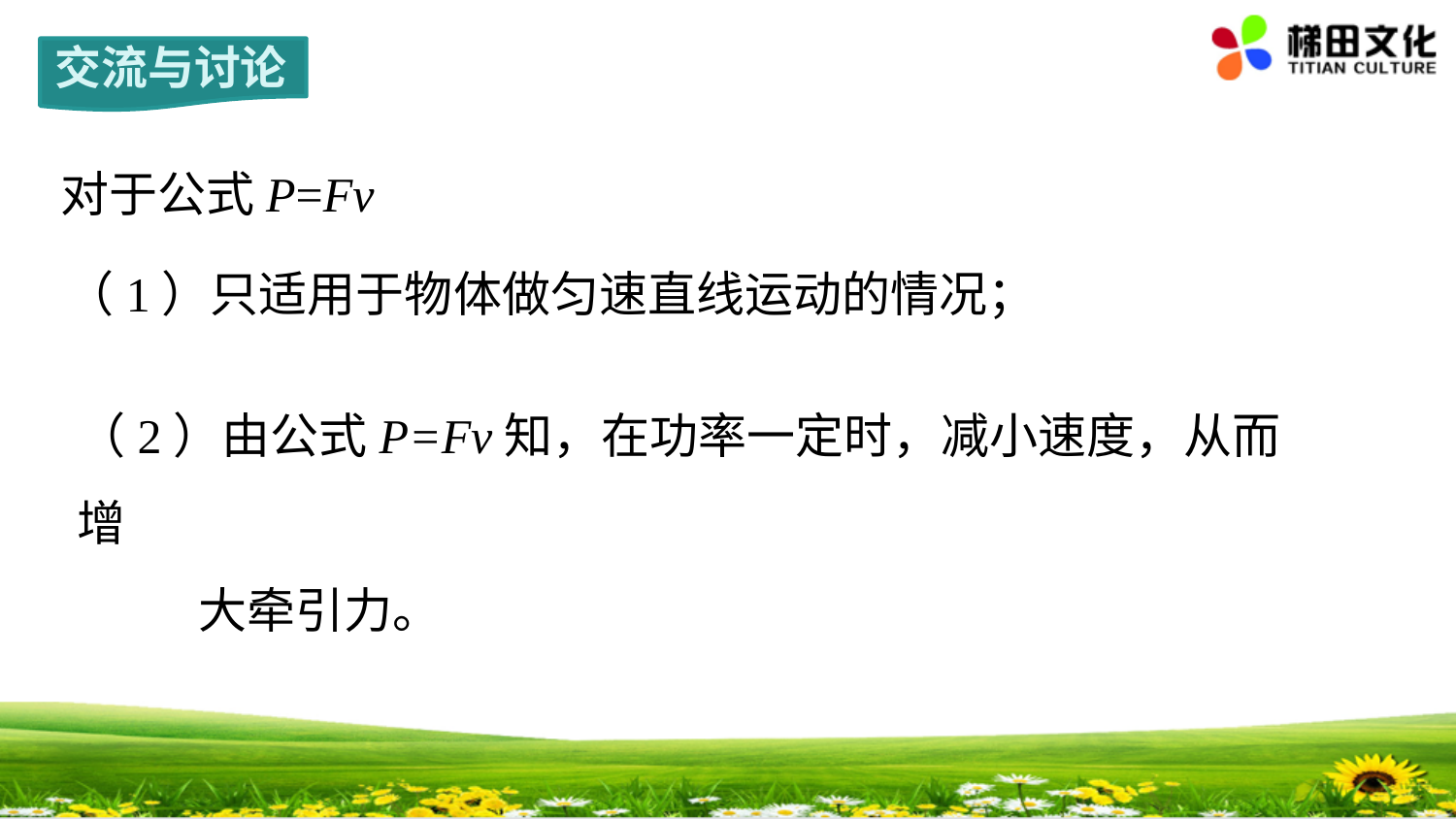

交流与讨论

对于公式P=Fv
（1）只适用于物体做匀速直线运动的情况；
（2）由公式P=Fv知，在功率一定时，减小速度，从而增
          大牵引力。